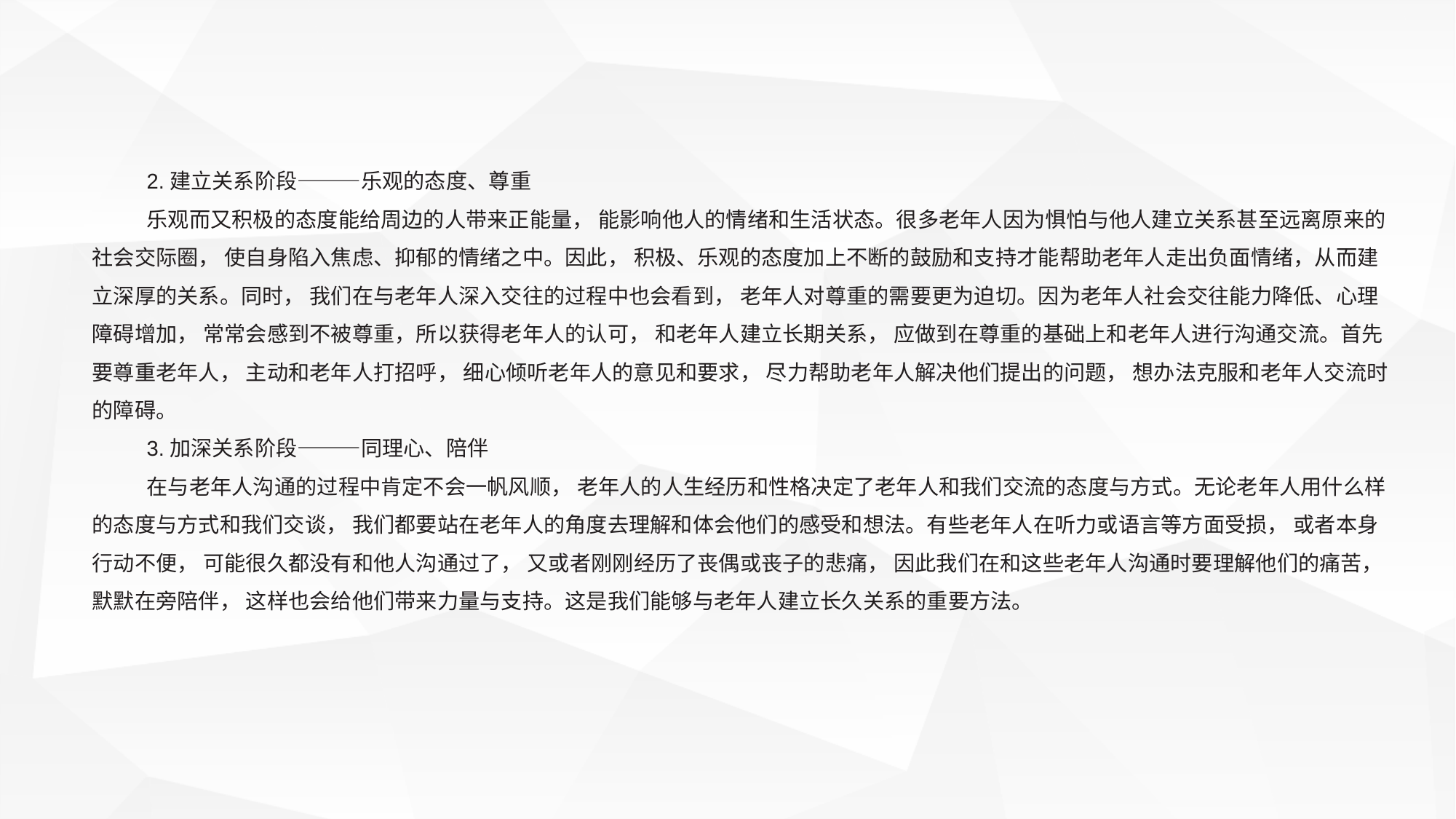

2.建立关系阶段———乐观的态度、尊重
乐观而又积极的态度能给周边的人带来正能量， 能影响他人的情绪和生活状态。很多老年人因为惧怕与他人建立关系甚至远离原来的社会交际圈， 使自身陷入焦虑、抑郁的情绪之中。因此， 积极、乐观的态度加上不断的鼓励和支持才能帮助老年人走出负面情绪，从而建立深厚的关系。同时， 我们在与老年人深入交往的过程中也会看到， 老年人对尊重的需要更为迫切。因为老年人社会交往能力降低、心理障碍增加， 常常会感到不被尊重，所以获得老年人的认可， 和老年人建立长期关系， 应做到在尊重的基础上和老年人进行沟通交流。首先要尊重老年人， 主动和老年人打招呼， 细心倾听老年人的意见和要求， 尽力帮助老年人解决他们提出的问题， 想办法克服和老年人交流时的障碍。
3.加深关系阶段———同理心、陪伴
在与老年人沟通的过程中肯定不会一帆风顺， 老年人的人生经历和性格决定了老年人和我们交流的态度与方式。无论老年人用什么样的态度与方式和我们交谈， 我们都要站在老年人的角度去理解和体会他们的感受和想法。有些老年人在听力或语言等方面受损， 或者本身行动不便， 可能很久都没有和他人沟通过了， 又或者刚刚经历了丧偶或丧子的悲痛， 因此我们在和这些老年人沟通时要理解他们的痛苦， 默默在旁陪伴， 这样也会给他们带来力量与支持。这是我们能够与老年人建立长久关系的重要方法。